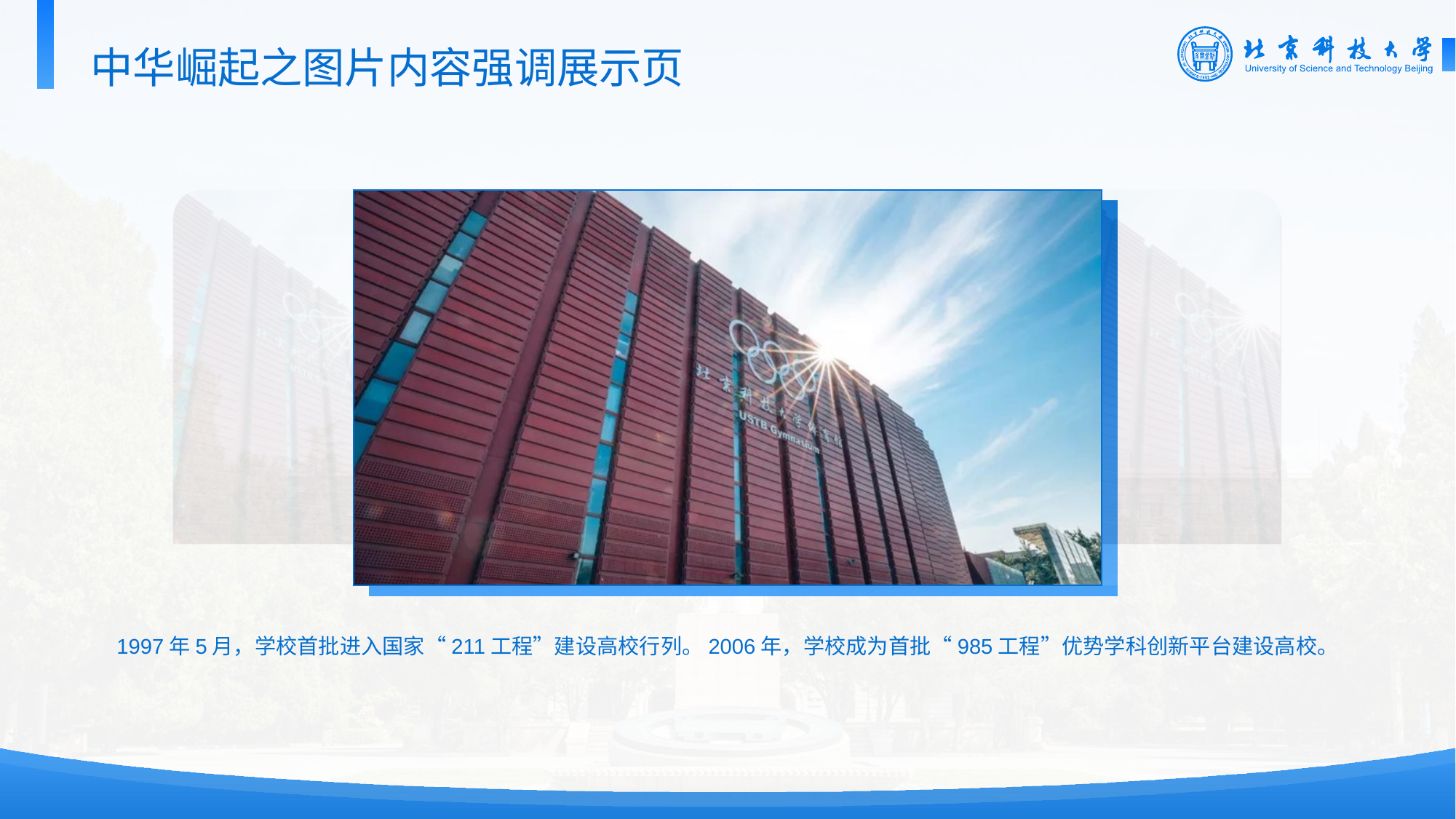

中华崛起之图片内容强调展示页

1997年5月，学校首批进入国家“211工程”建设高校行列。2006年，学校成为首批“985工程”优势学科创新平台建设高校。